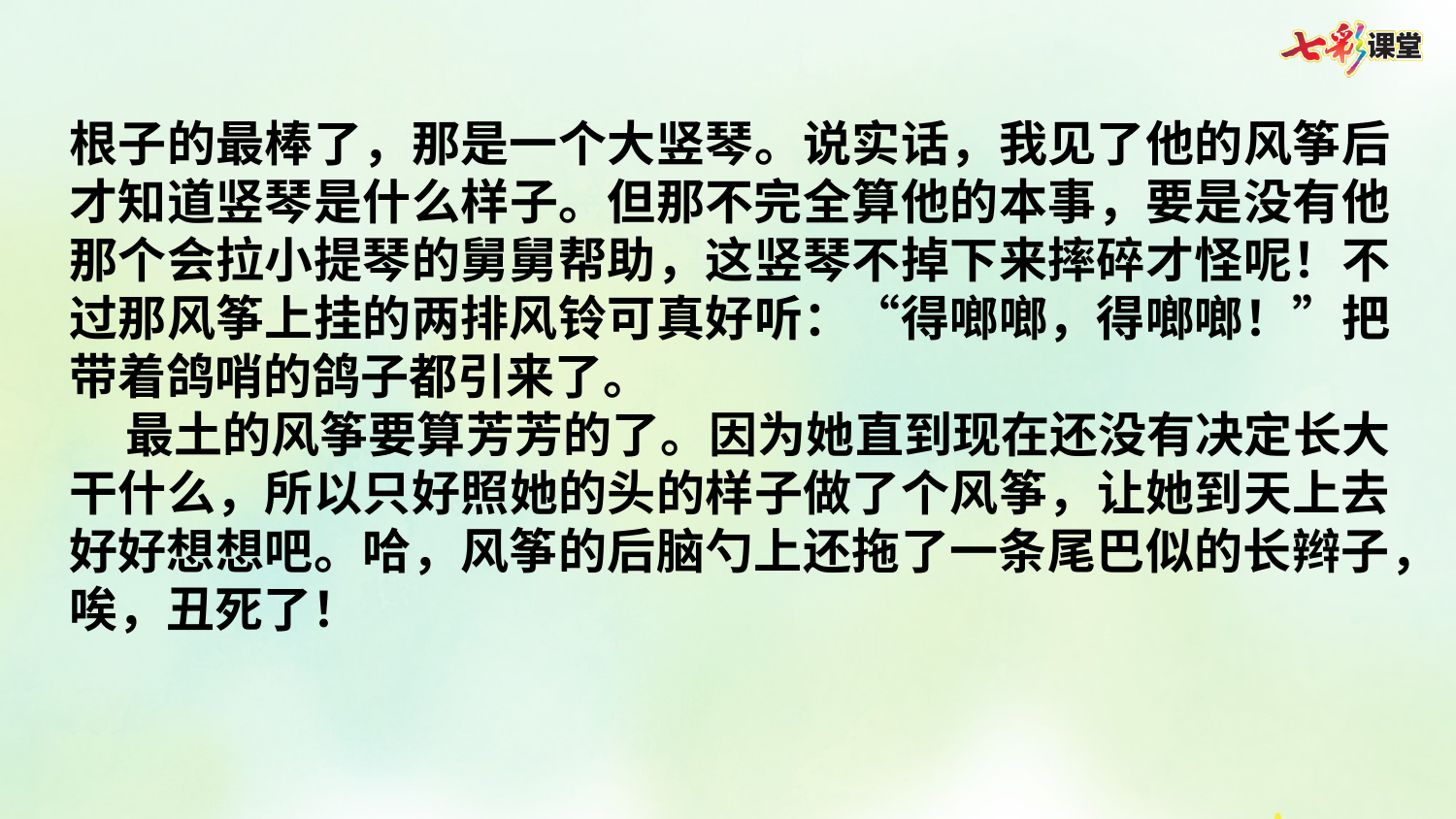

根子的最棒了，那是一个大竖琴。说实话，我见了他的风筝后才知道竖琴是什么样子。但那不完全算他的本事，要是没有他那个会拉小提琴的舅舅帮助，这竖琴不掉下来摔碎才怪呢！不过那风筝上挂的两排风铃可真好听：“得啷啷，得啷啷！”把带着鸽哨的鸽子都引来了。
    最土的风筝要算芳芳的了。因为她直到现在还没有决定长大干什么，所以只好照她的头的样子做了个风筝，让她到天上去好好想想吧。哈，风筝的后脑勺上还拖了一条尾巴似的长辫子，唉，丑死了！